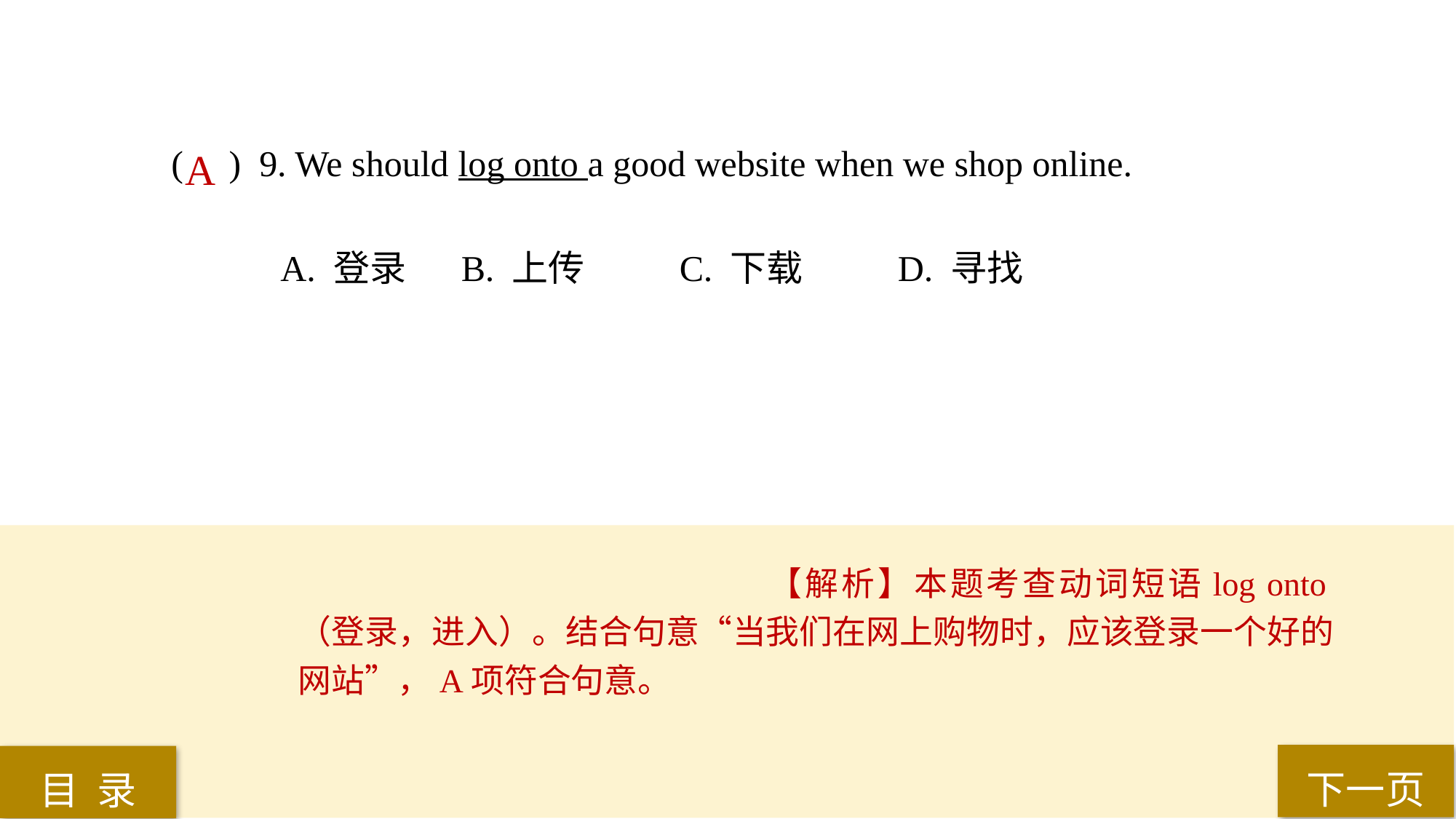

(     )  9. We should log onto a good website when we shop online.

A. 登录	 B. 上传	 C. 下载	 D. 寻找
A
【解析】本题考查动词短语log onto（登录，进入）。结合句意“当我们在网上购物时，应该登录一个好的网站”，A项符合句意。